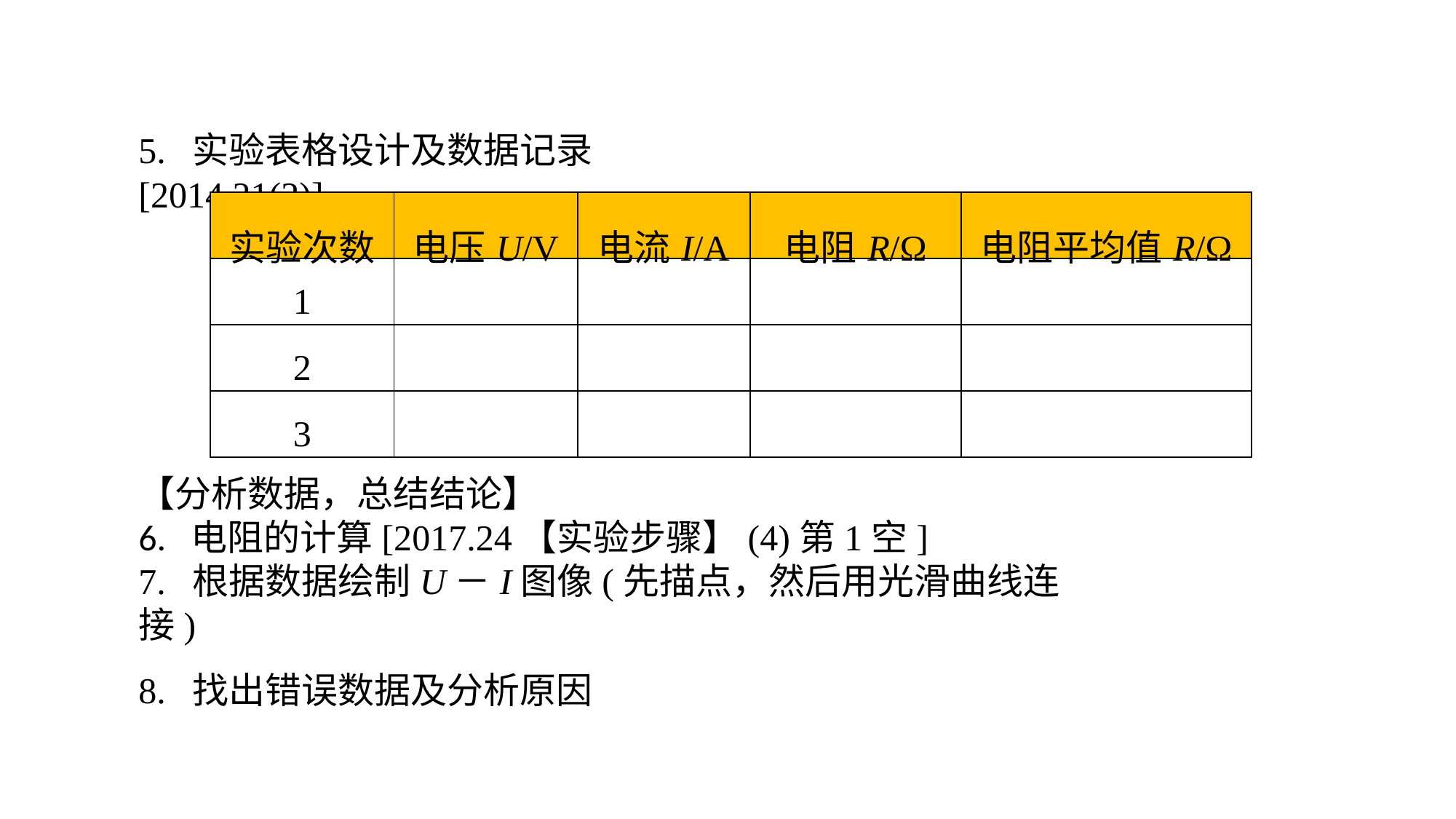

5.  实验表格设计及数据记录[2014.21(2)]
| 实验次数 | 电压U/V | 电流I/A | 电阻R/Ω | 电阻平均值R/Ω |
| --- | --- | --- | --- | --- |
| 1 |  |  |  |  |
| 2 |  |  |  |  |
| 3 |  |  |  |  |
【分析数据，总结结论】6.  电阻的计算[2017.24【实验步骤】(4)第1空]7.  根据数据绘制U－I图像(先描点，然后用光滑曲线连接)8.  找出错误数据及分析原因